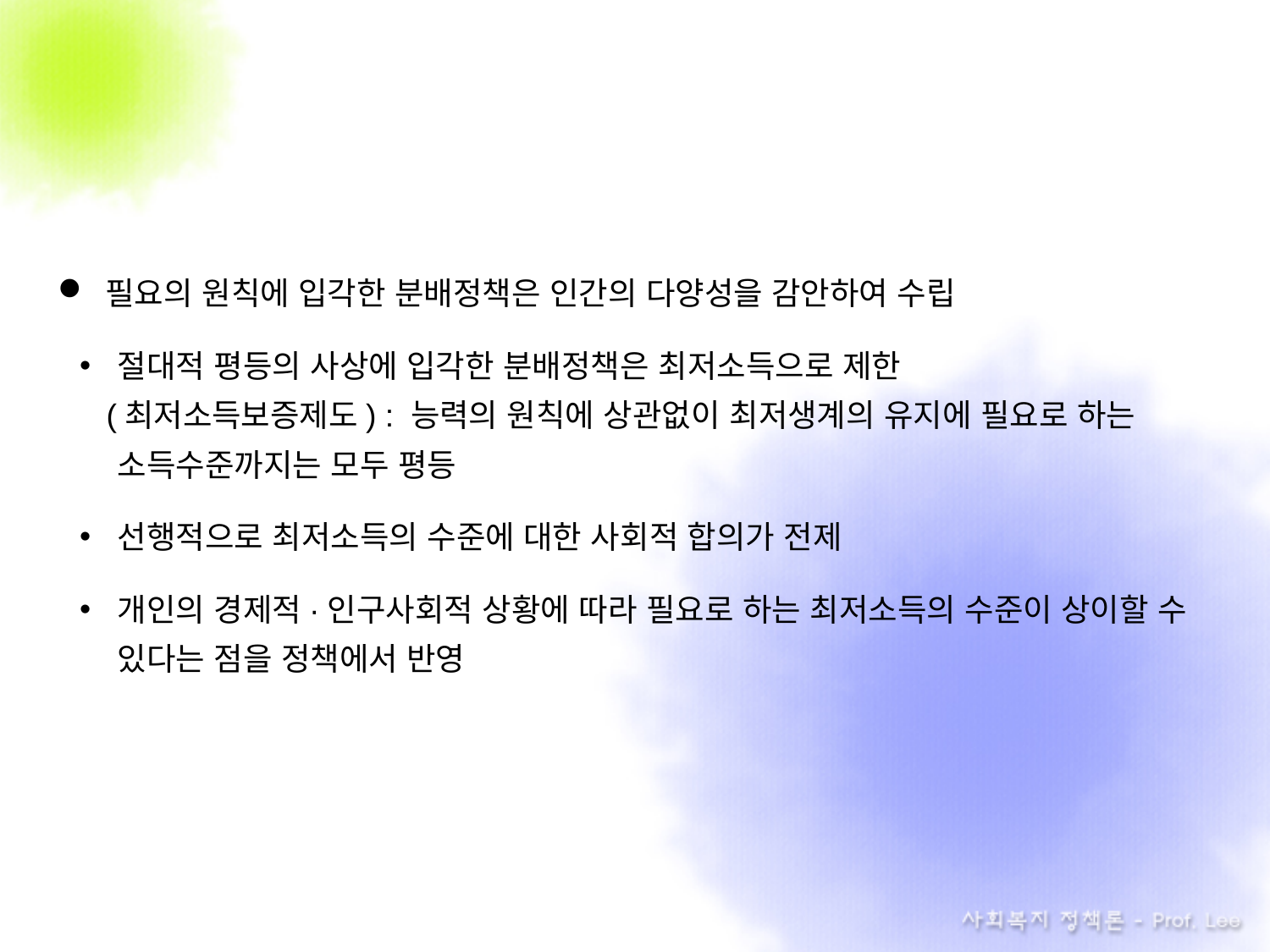

필요의 원칙에 입각한 분배정책은 인간의 다양성을 감안하여 수립
절대적 평등의 사상에 입각한 분배정책은 최저소득으로 제한
   (최저소득보증제도) : 능력의 원칙에 상관없이 최저생계의 유지에 필요로 하는 소득수준까지는 모두 평등
선행적으로 최저소득의 수준에 대한 사회적 합의가 전제
개인의 경제적·인구사회적 상황에 따라 필요로 하는 최저소득의 수준이 상이할 수 있다는 점을 정책에서 반영